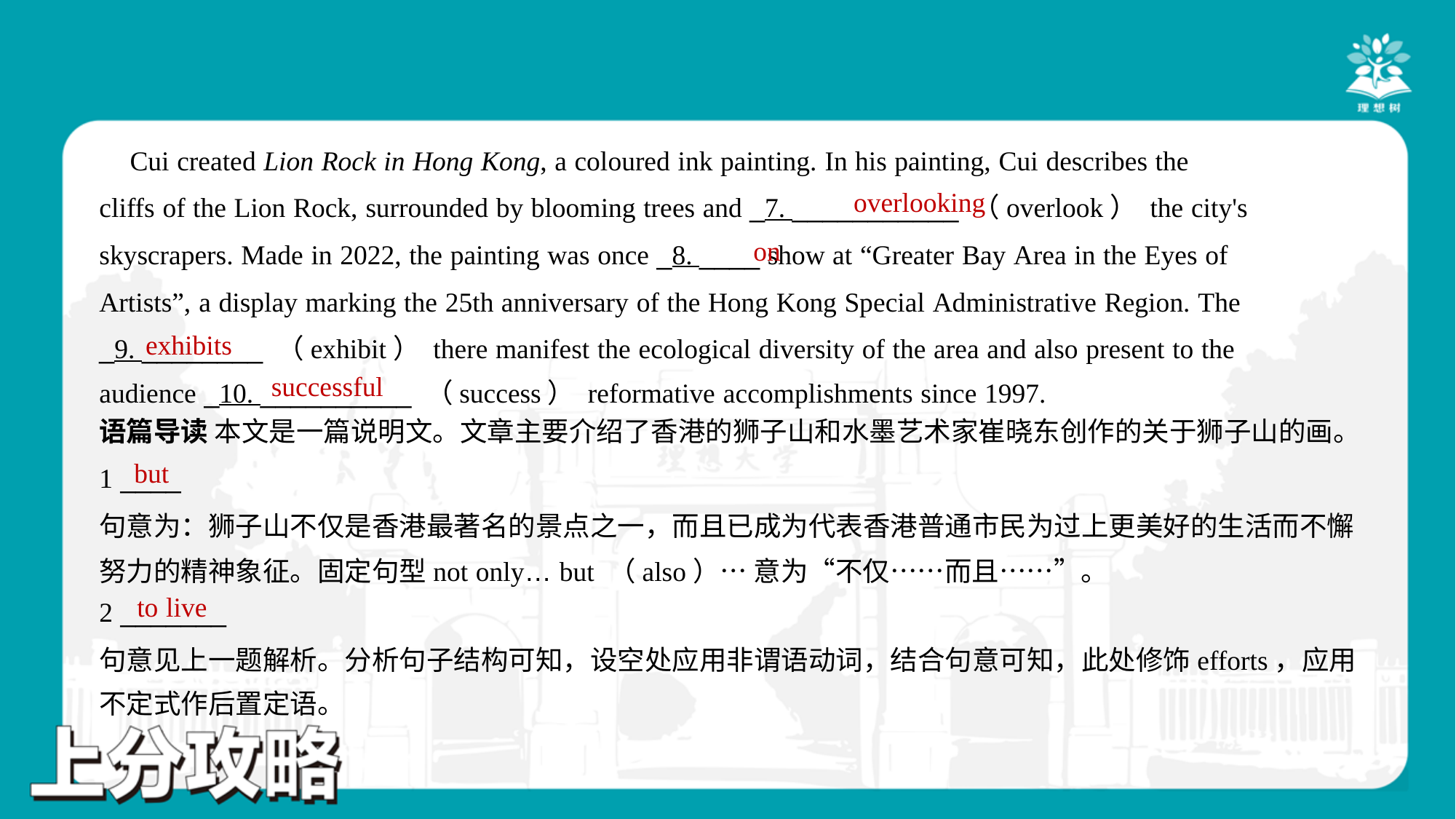

Cui created Lion Rock in Hong Kong, a coloured ink painting. In his painting, Cui describes the
cliffs of the Lion Rock, surrounded by blooming trees and _7. ___________ （overlook） the city's
skyscrapers. Made in 2022, the painting was once _8. ____ show at “Greater Bay Area in the Eyes of
Artists”, a display marking the 25th anniversary of the Hong Kong Special Administrative Region. The
_9. ________ （exhibit） there manifest the ecological diversity of the area and also present to the
audience _10. __________ （success） reformative accomplishments since 1997.#1.1.3
overlooking
on
exhibits
successful
语篇导读 本文是一篇说明文。文章主要介绍了香港的狮子山和水墨艺术家崔晓东创作的关于狮子山的画。
but
1 ____
句意为：狮子山不仅是香港最著名的景点之一，而且已成为代表香港普通市民为过上更美好的生活而不懈
努力的精神象征。固定句型not only… but （also）… 意为“不仅……而且……”。
to live
2 _______
句意见上一题解析。分析句子结构可知，设空处应用非谓语动词，结合句意可知，此处修饰efforts，应用
不定式作后置定语。